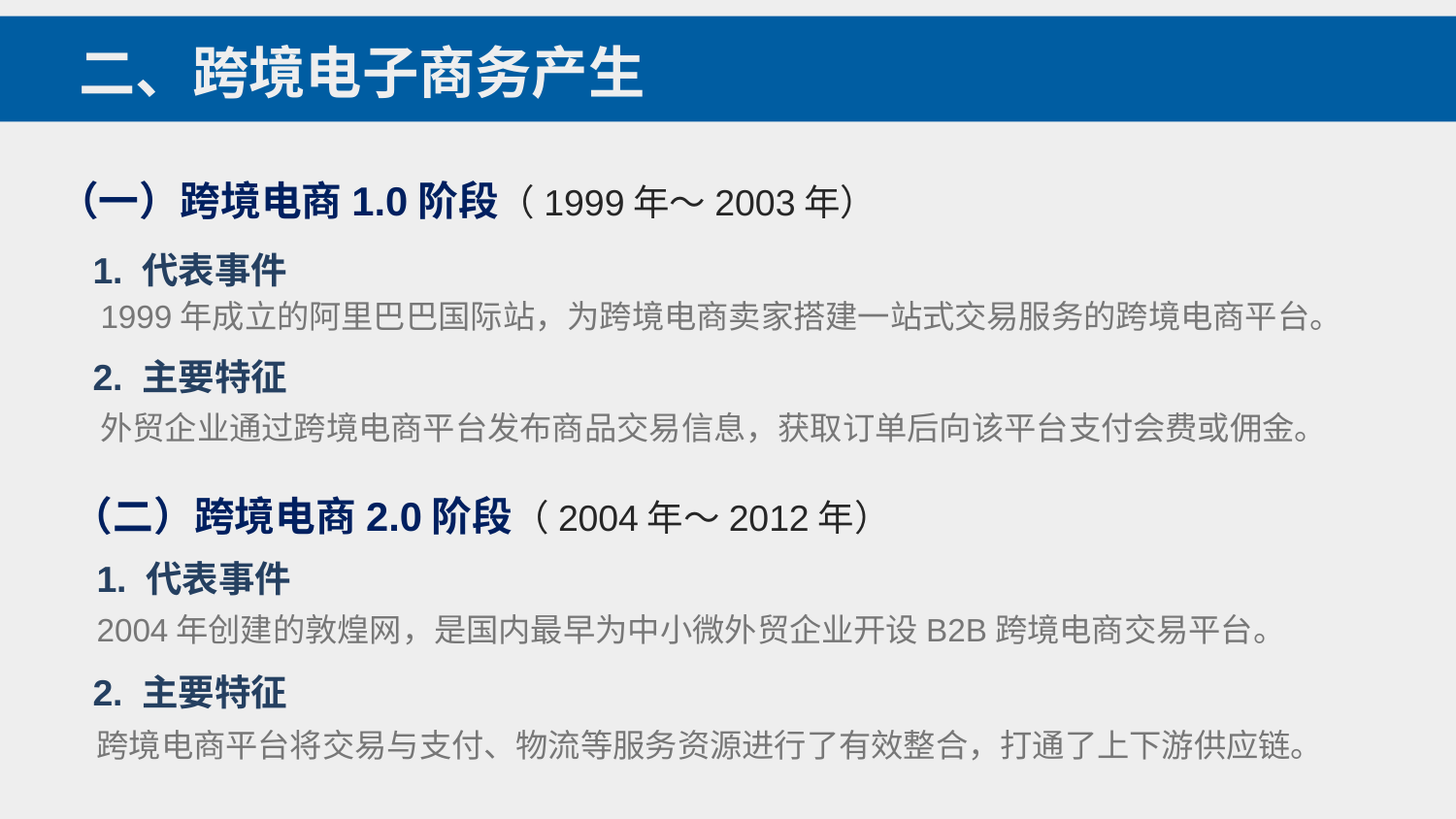

二、跨境电子商务产生
（一）跨境电商1.0阶段（1999年～2003年）
1. 代表事件
1999年成立的阿里巴巴国际站，为跨境电商卖家搭建一站式交易服务的跨境电商平台。
2. 主要特征
外贸企业通过跨境电商平台发布商品交易信息，获取订单后向该平台支付会费或佣金。
（二）跨境电商2.0阶段（2004年～2012年）
1. 代表事件
2004年创建的敦煌网，是国内最早为中小微外贸企业开设B2B跨境电商交易平台。
2. 主要特征
跨境电商平台将交易与支付、物流等服务资源进行了有效整合，打通了上下游供应链。